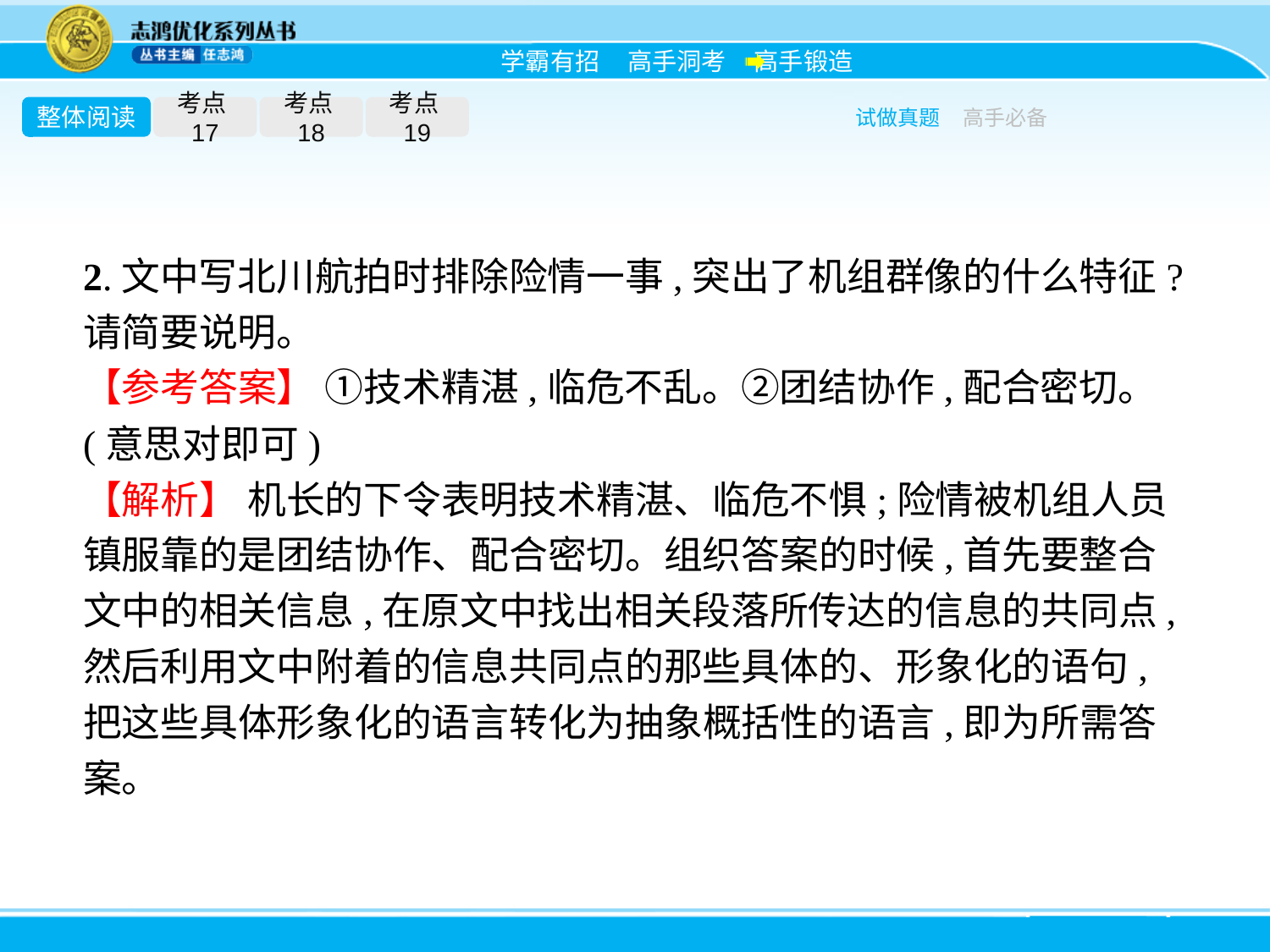

整体阅读
考点17
考点18
考点19
试做真题
高手必备
2.文中写北川航拍时排除险情一事,突出了机组群像的什么特征?请简要说明。
【参考答案】 ①技术精湛,临危不乱。②团结协作,配合密切。(意思对即可)
【解析】 机长的下令表明技术精湛、临危不惧;险情被机组人员镇服靠的是团结协作、配合密切。组织答案的时候,首先要整合文中的相关信息,在原文中找出相关段落所传达的信息的共同点,然后利用文中附着的信息共同点的那些具体的、形象化的语句,把这些具体形象化的语言转化为抽象概括性的语言,即为所需答案。